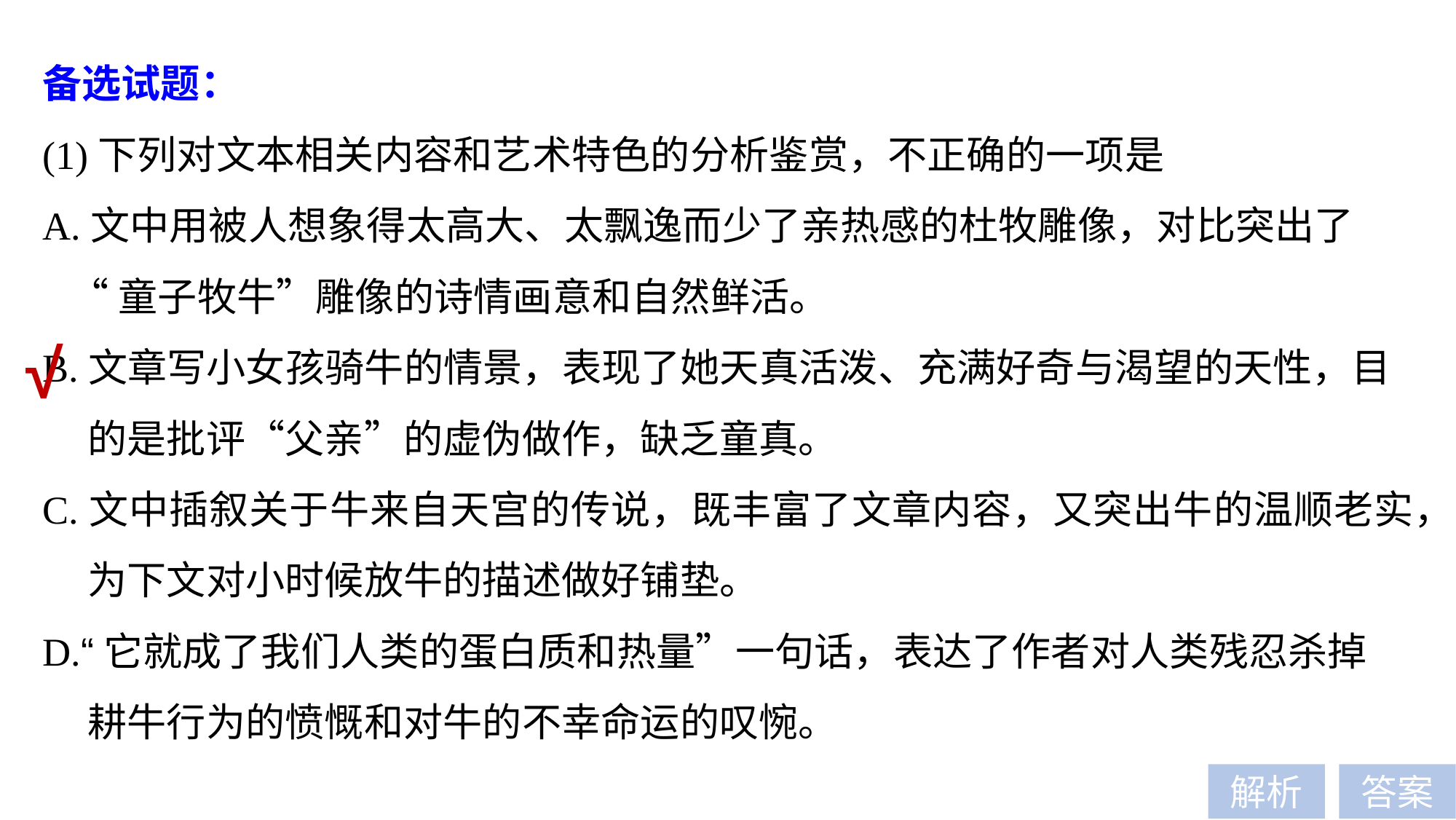

备选试题：
(1)下列对文本相关内容和艺术特色的分析鉴赏，不正确的一项是
A.文中用被人想象得太高大、太飘逸而少了亲热感的杜牧雕像，对比突出了
   “童子牧牛”雕像的诗情画意和自然鲜活。
B.文章写小女孩骑牛的情景，表现了她天真活泼、充满好奇与渴望的天性，目
    的是批评“父亲”的虚伪做作，缺乏童真。
C.文中插叙关于牛来自天宫的传说，既丰富了文章内容，又突出牛的温顺老实，
    为下文对小时候放牛的描述做好铺垫。
D.“它就成了我们人类的蛋白质和热量”一句话，表达了作者对人类残忍杀掉
    耕牛行为的愤慨和对牛的不幸命运的叹惋。
√
解析
答案